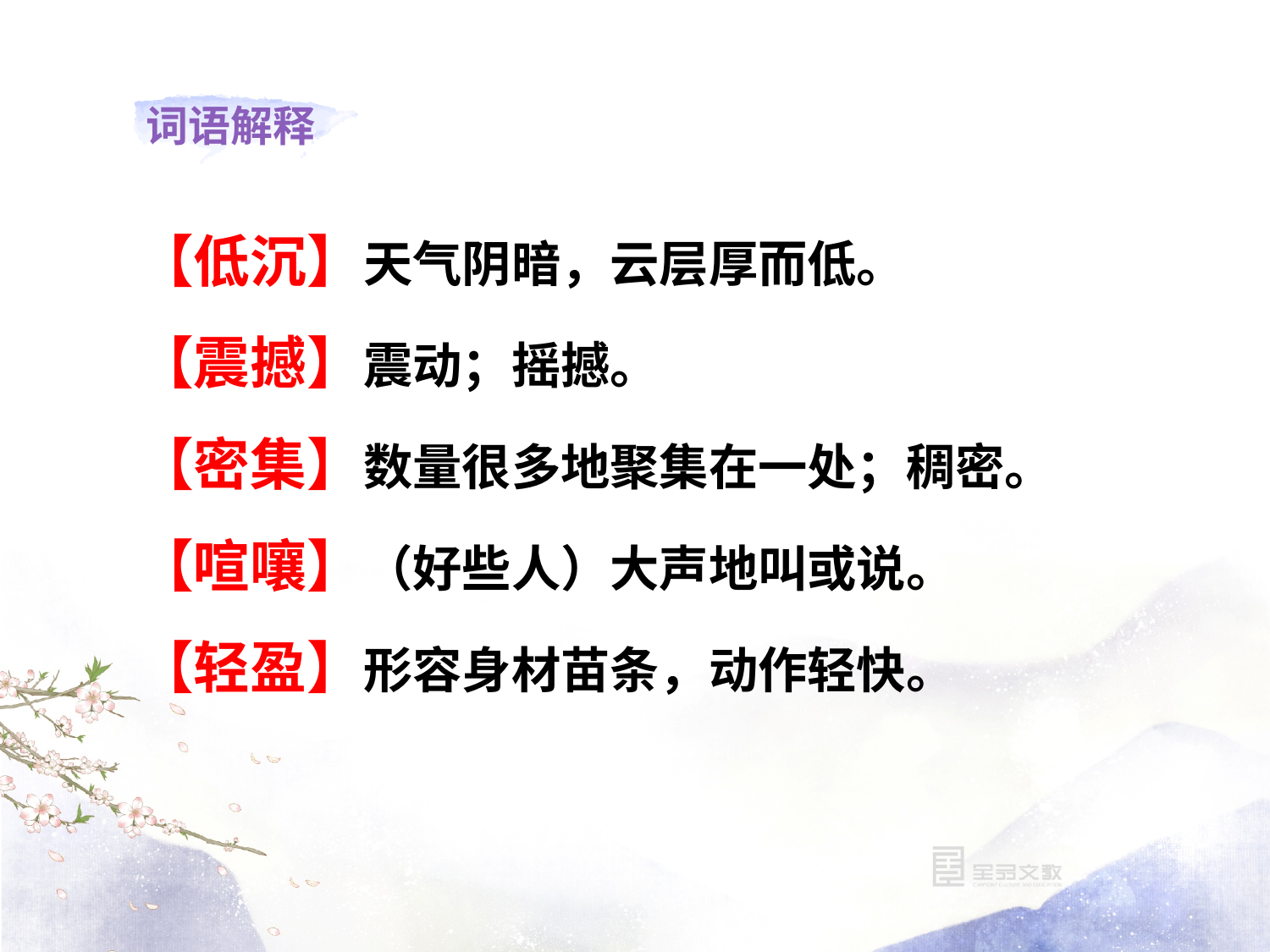

【低沉】天气阴暗，云层厚而低。
【震撼】震动；摇撼。
【密集】数量很多地聚集在一处；稠密。
【喧嚷】（好些人）大声地叫或说。
【轻盈】形容身材苗条，动作轻快。